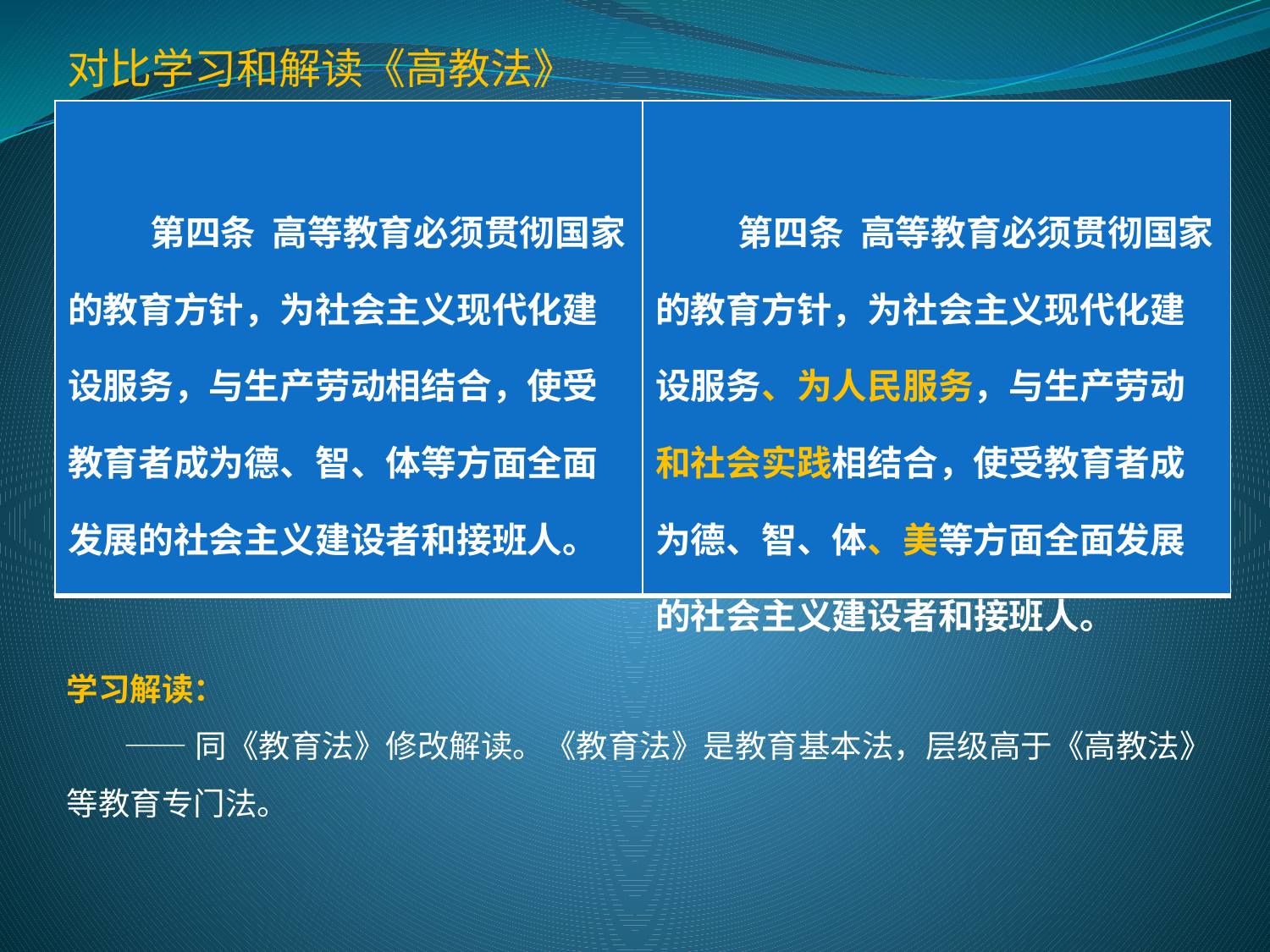

对比学习和解读《高教法》
| 第四条 高等教育必须贯彻国家的教育方针，为社会主义现代化建设服务，与生产劳动相结合，使受教育者成为德、智、体等方面全面发展的社会主义建设者和接班人。 | 第四条 高等教育必须贯彻国家的教育方针，为社会主义现代化建设服务、为人民服务，与生产劳动和社会实践相结合，使受教育者成为德、智、体、美等方面全面发展的社会主义建设者和接班人。 |
| --- | --- |

学习解读：
        ——同《教育法》修改解读。《教育法》是教育基本法，层级高于《高教法》等教育专门法。